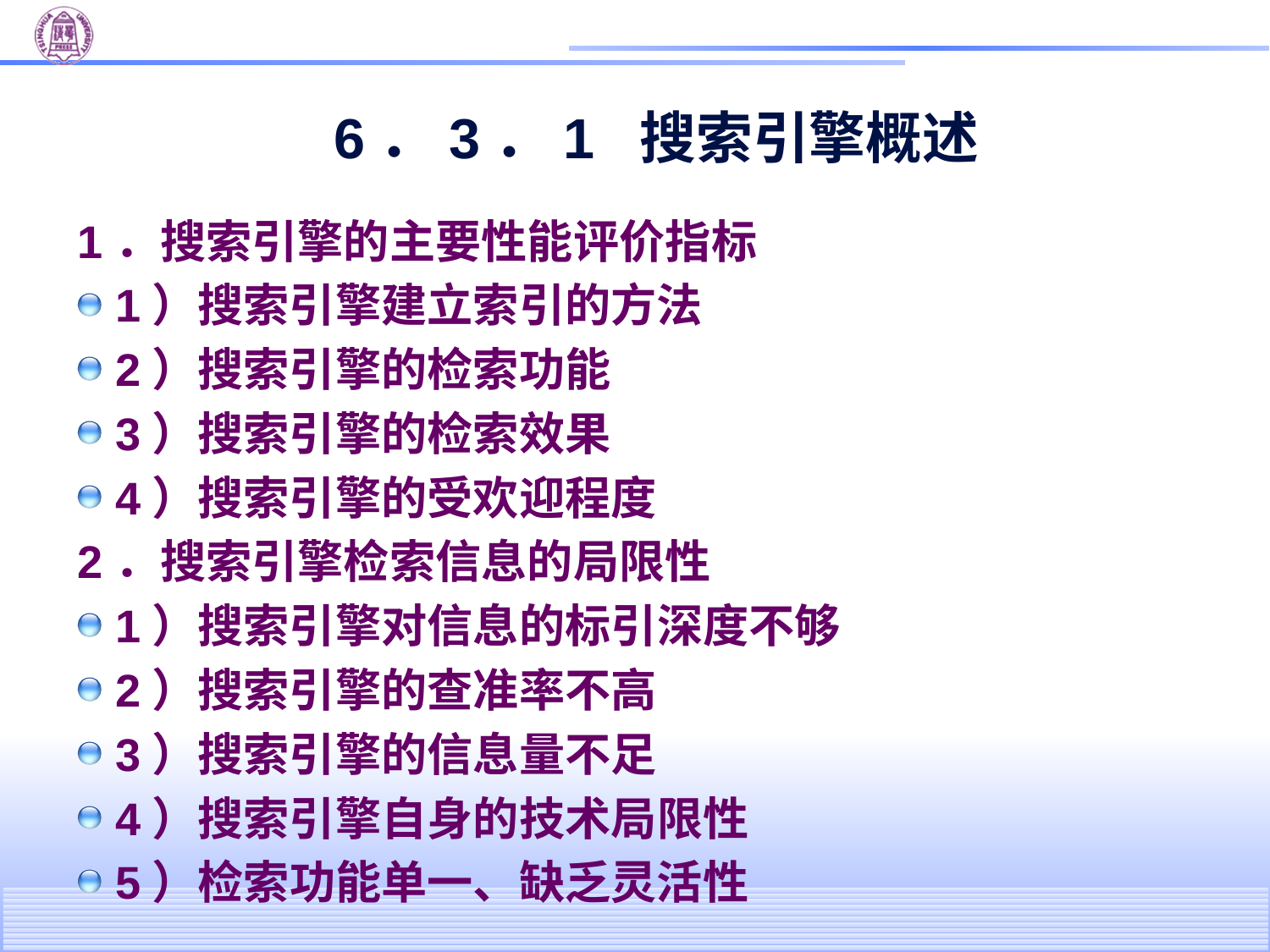

# 6．3．1  搜索引擎概述
1．搜索引擎的主要性能评价指标
1）搜索引擎建立索引的方法
2）搜索引擎的检索功能
3）搜索引擎的检索效果
4）搜索引擎的受欢迎程度
2．搜索引擎检索信息的局限性
1）搜索引擎对信息的标引深度不够
2）搜索引擎的查准率不高
3）搜索引擎的信息量不足
4）搜索引擎自身的技术局限性
5）检索功能单一、缺乏灵活性